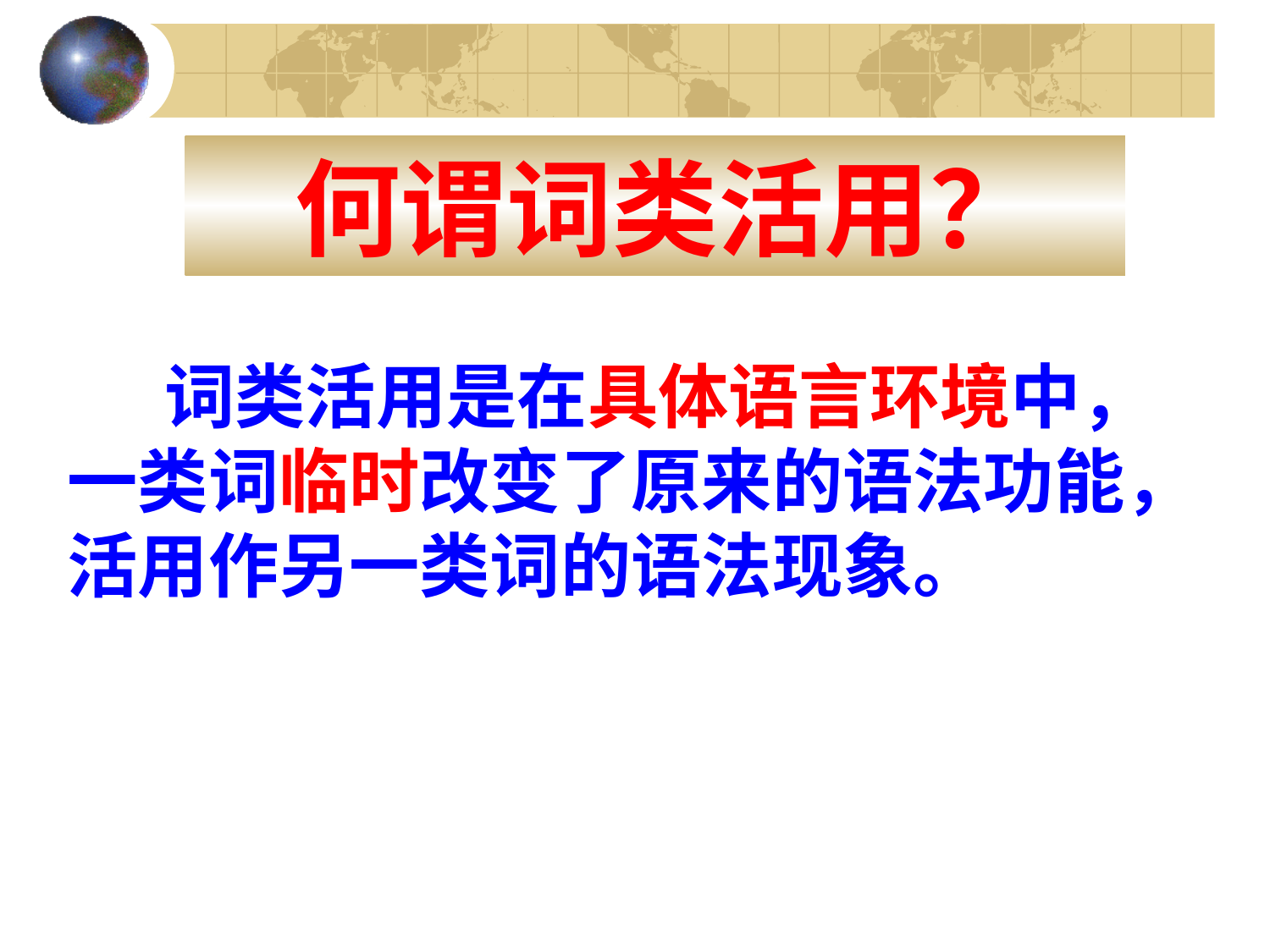

何谓词类活用？
     词类活用是在具体语言环境中，一类词临时改变了原来的语法功能，活用作另一类词的语法现象。